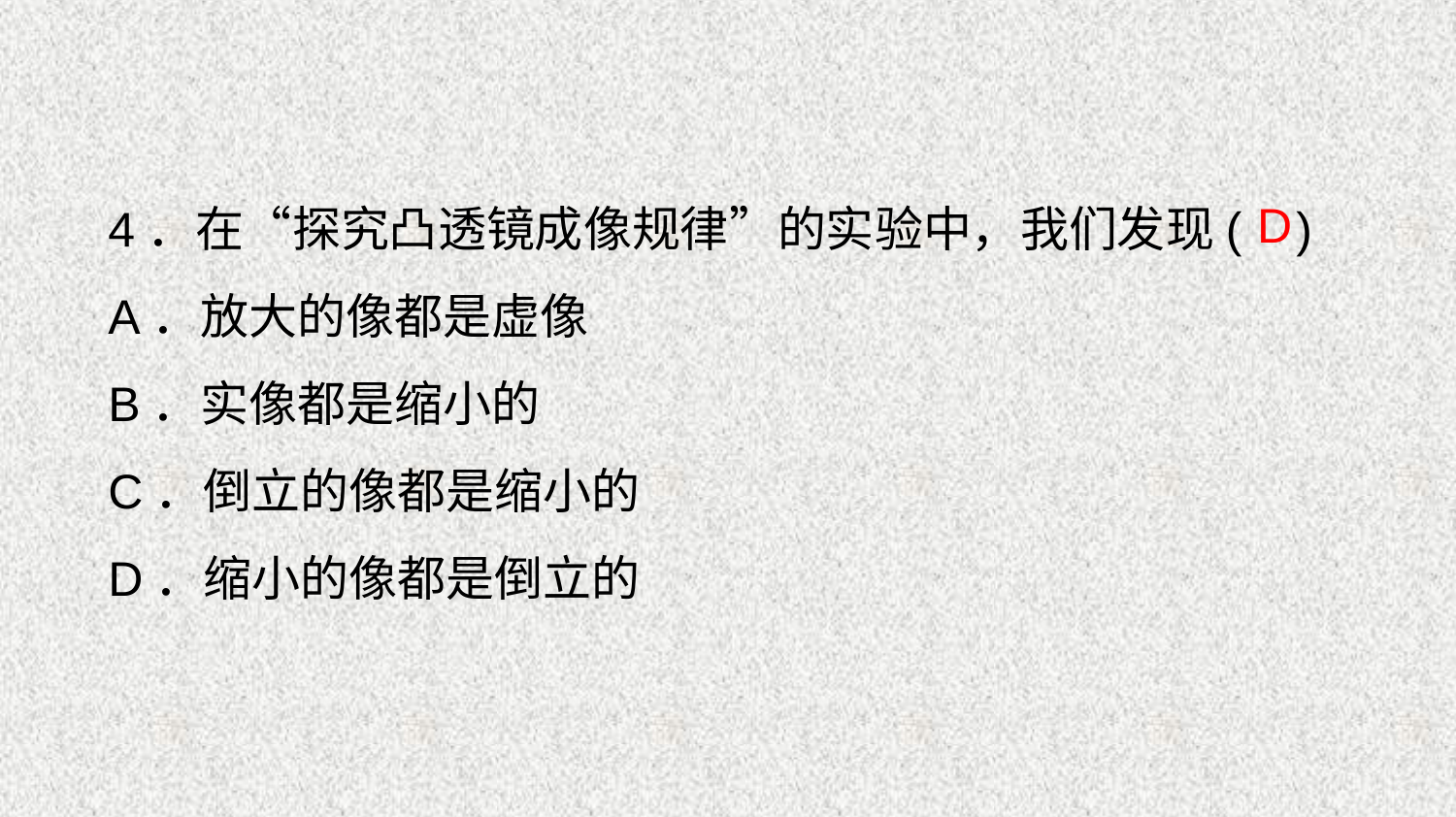

D
4．在“探究凸透镜成像规律”的实验中，我们发现(    )
A．放大的像都是虚像
B．实像都是缩小的
C．倒立的像都是缩小的
D．缩小的像都是倒立的